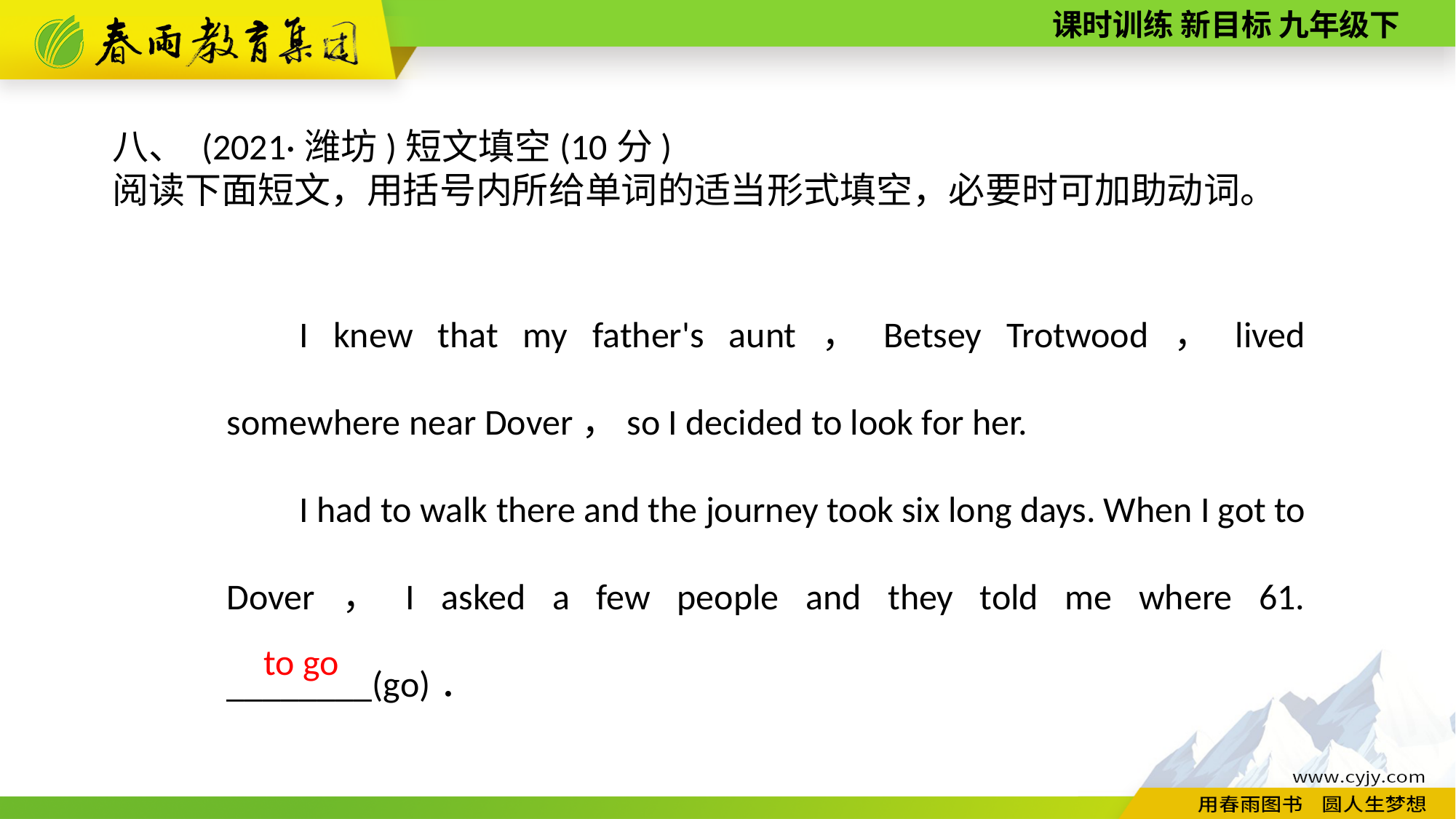

八、 (2021·潍坊)短文填空(10分)
阅读下面短文，用括号内所给单词的适当形式填空，必要时可加助动词。
I knew that my father's aunt，Betsey Trotwood，lived somewhere near Dover，so I decided to look for her.
I had to walk there and the journey took six long days. When I got to Dover，I asked a few people and they told me where 61. ________(go)．
to go